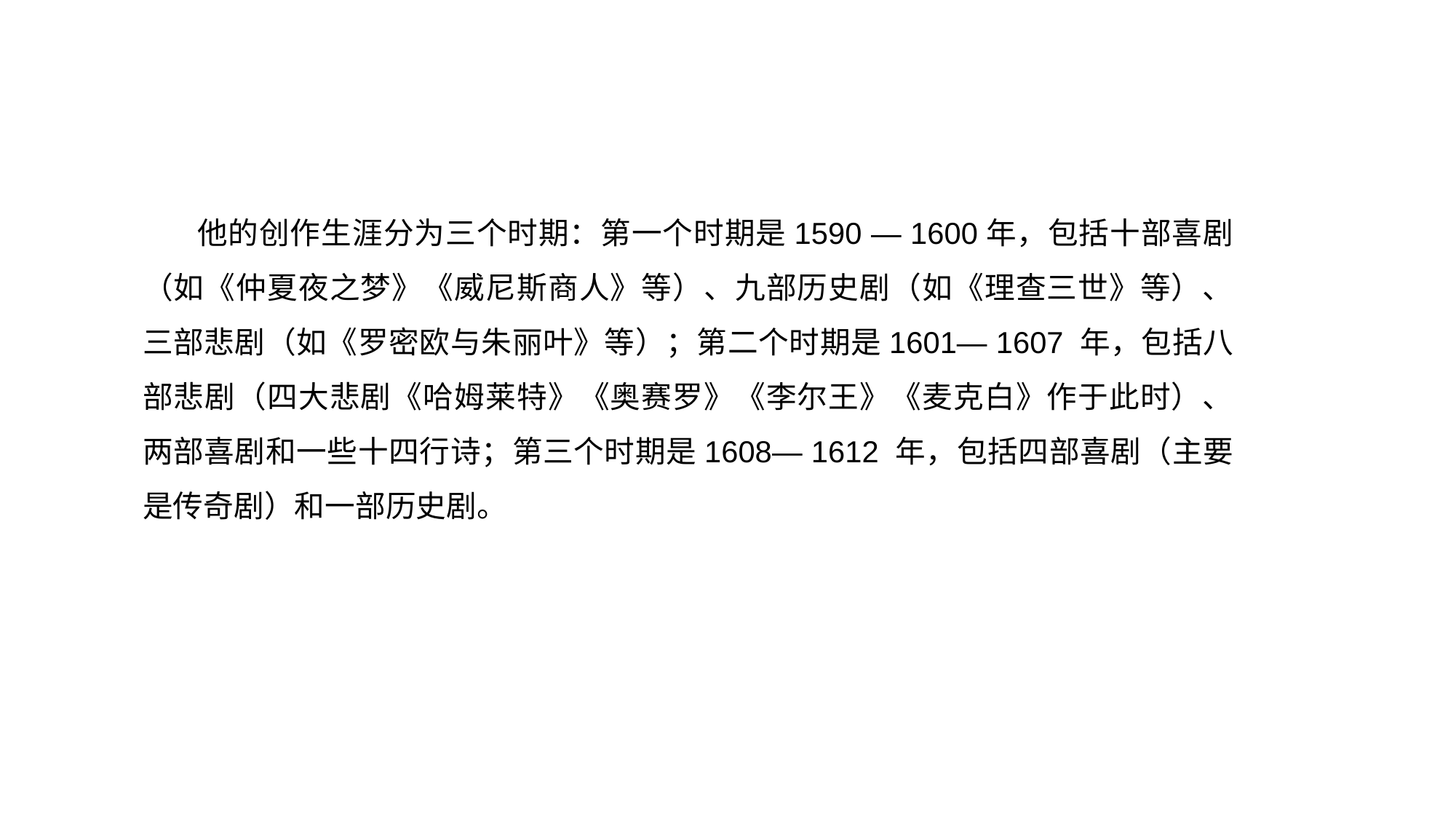

他的创作生涯分为三个时期：第一个时期是1590 — 1600年，包括十部喜剧（如《仲夏夜之梦》《威尼斯商人》等）、九部历史剧（如《理查三世》等）、三部悲剧（如《罗密欧与朱丽叶》等）；第二个时期是1601— 1607 年，包括八部悲剧（四大悲剧《哈姆莱特》《奥赛罗》《李尔王》《麦克白》作于此时）、两部喜剧和一些十四行诗；第三个时期是1608— 1612 年，包括四部喜剧（主要是传奇剧）和一部历史剧。